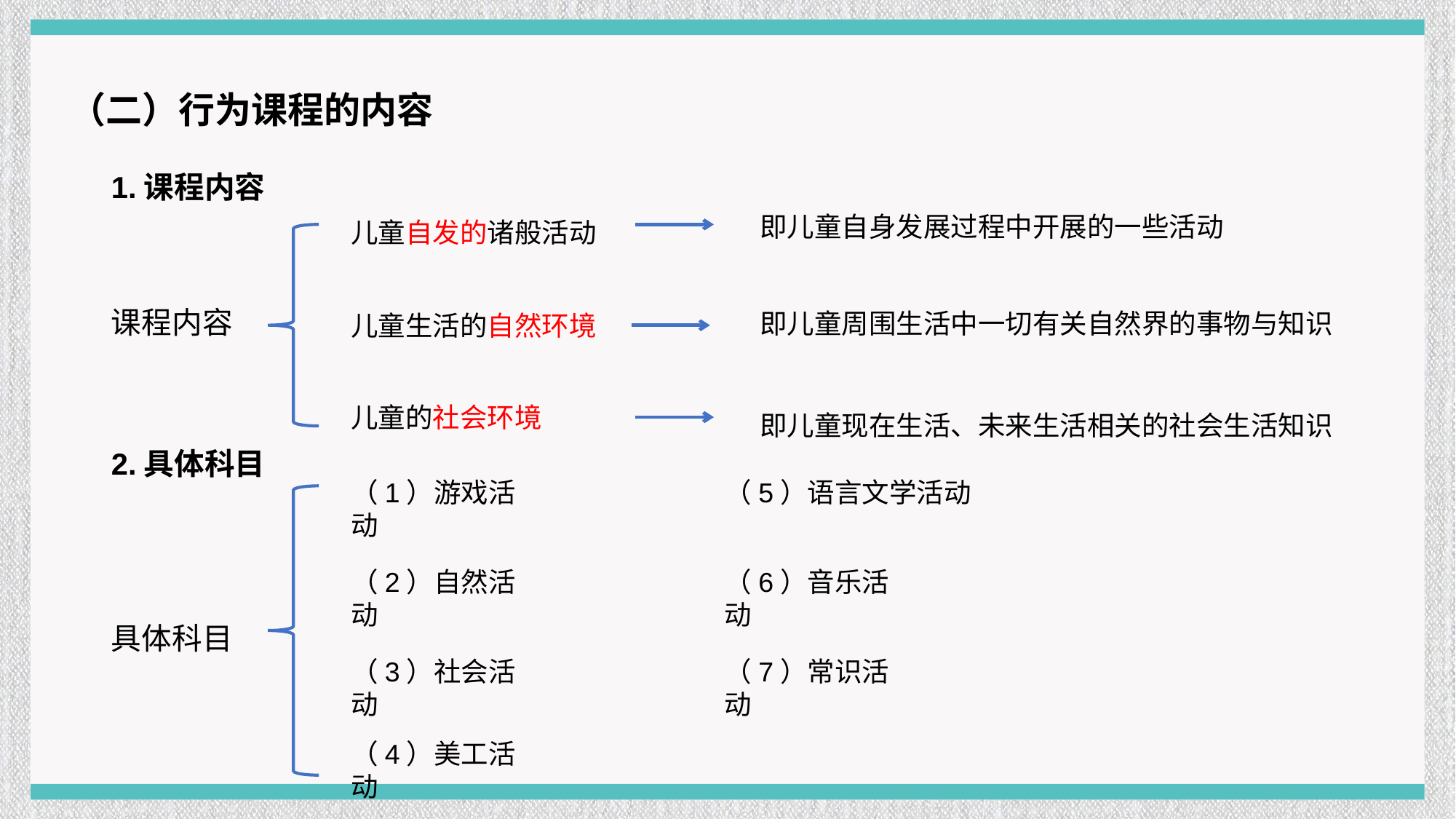

（二）行为课程的内容
1.课程内容
即儿童自身发展过程中开展的一些活动
儿童自发的诸般活动

课程内容
即儿童周围生活中一切有关自然界的事物与知识
儿童生活的自然环境
儿童的社会环境
即儿童现在生活、未来生活相关的社会生活知识
2.具体科目
（1）游戏活动
（5）语言文学活动

（2）自然活动
（6）音乐活动
具体科目
（3）社会活动
（7）常识活动
（4）美工活动